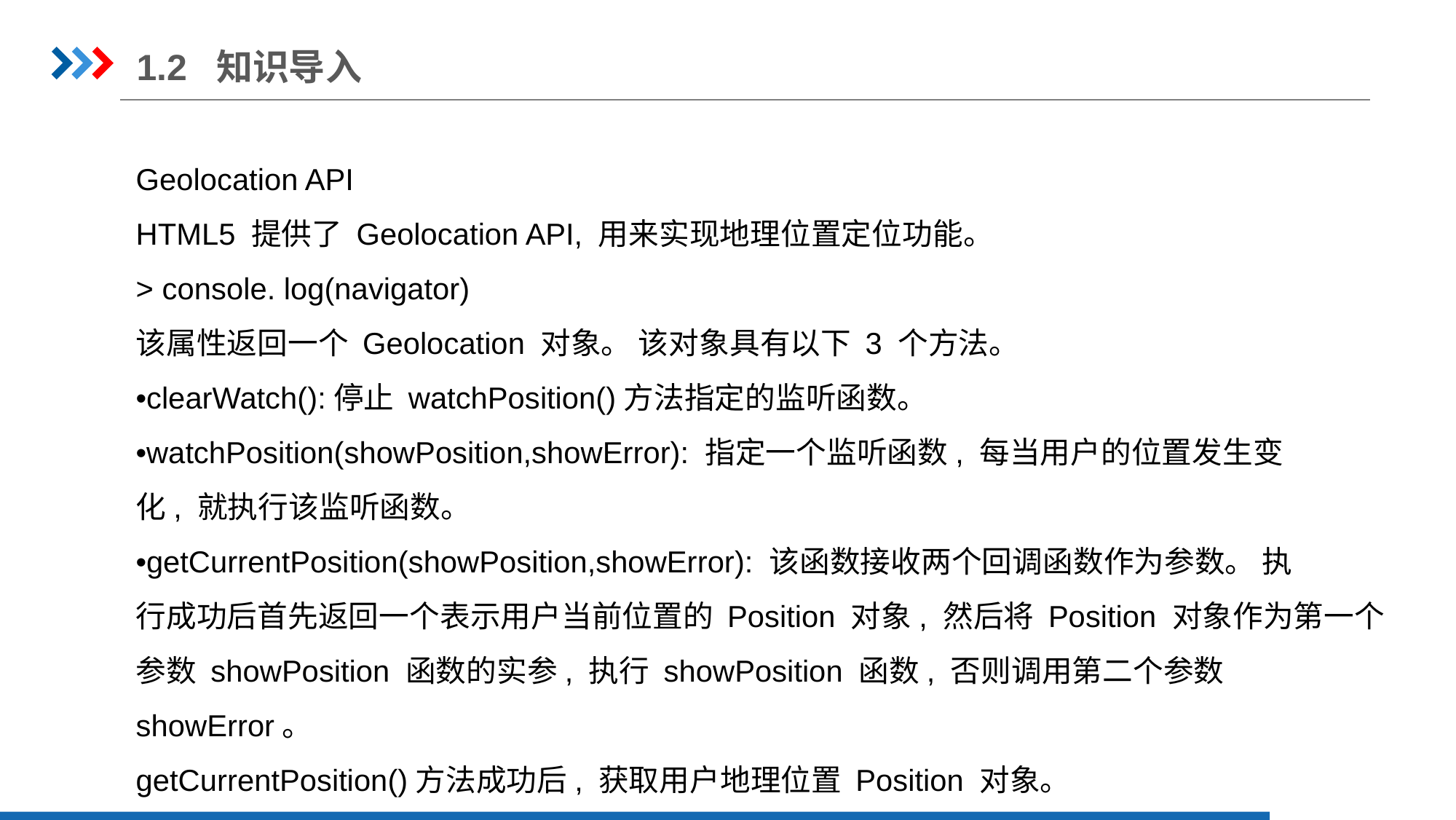

1.2  知识导入
Geolocation API
HTML5 提供了 Geolocation API, 用来实现地理位置定位功能。
> console. log(navigator)
该属性返回一个 Geolocation 对象。 该对象具有以下 3 个方法。
•clearWatch():停止 watchPosition()方法指定的监听函数。
•watchPosition(showPosition,showError): 指定一个监听函数, 每当用户的位置发生变
化, 就执行该监听函数。
•getCurrentPosition(showPosition,showError): 该函数接收两个回调函数作为参数。 执
行成功后首先返回一个表示用户当前位置的 Position 对象, 然后将 Position 对象作为第一个
参数 showPosition 函数的实参, 执行 showPosition 函数, 否则调用第二个参数 showError。
getCurrentPosition()方法成功后, 获取用户地理位置 Position 对象。